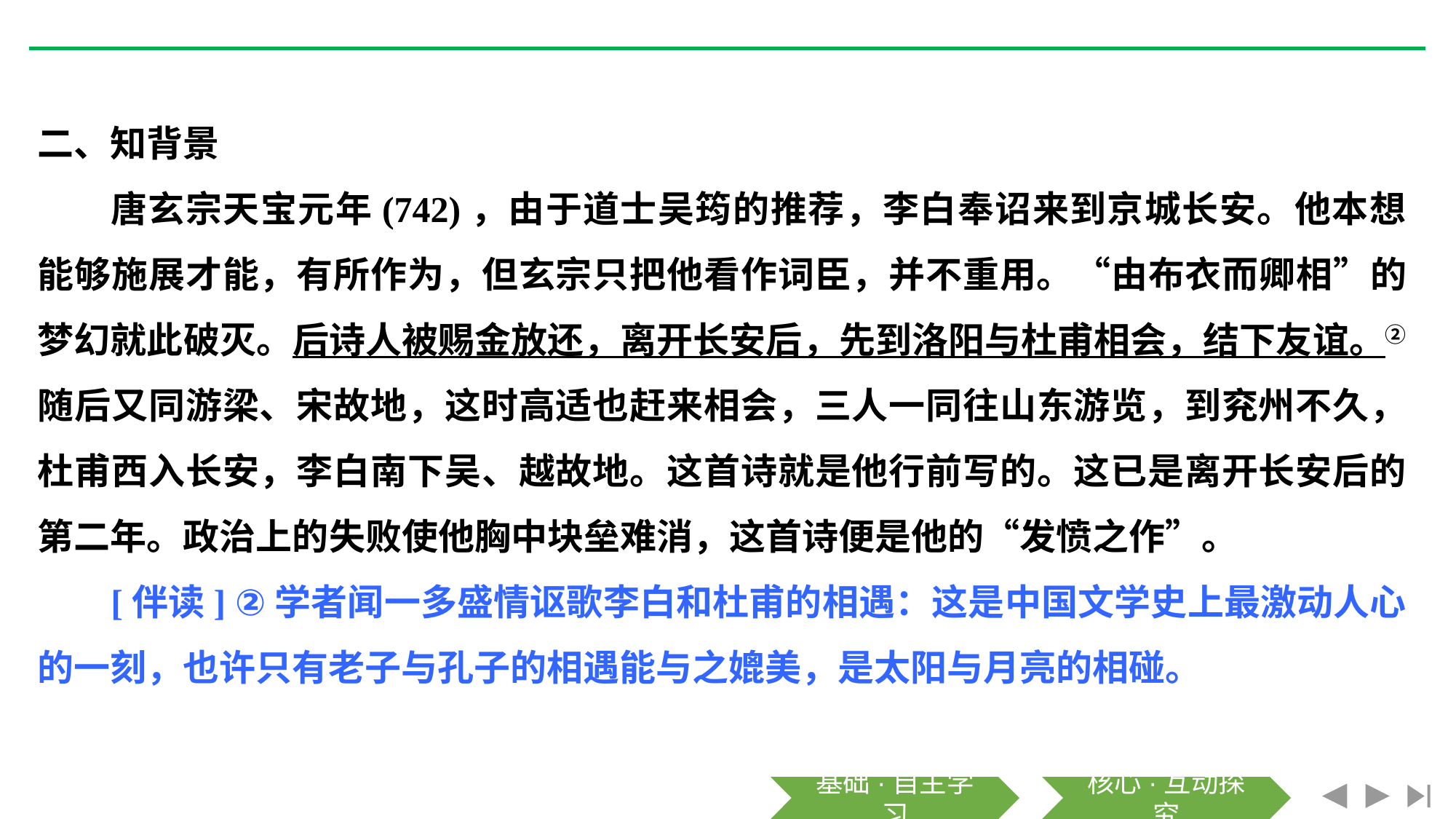

二、知背景
唐玄宗天宝元年(742)，由于道士吴筠的推荐，李白奉诏来到京城长安。他本想能够施展才能，有所作为，但玄宗只把他看作词臣，并不重用。“由布衣而卿相”的梦幻就此破灭。后诗人被赐金放还，离开长安后，先到洛阳与杜甫相会，结下友谊。②随后又同游梁、宋故地，这时高适也赶来相会，三人一同往山东游览，到兖州不久，杜甫西入长安，李白南下吴、越故地。这首诗就是他行前写的。这已是离开长安后的第二年。政治上的失败使他胸中块垒难消，这首诗便是他的“发愤之作”。
[伴读] ②学者闻一多盛情讴歌李白和杜甫的相遇：这是中国文学史上最激动人心的一刻，也许只有老子与孔子的相遇能与之媲美，是太阳与月亮的相碰。